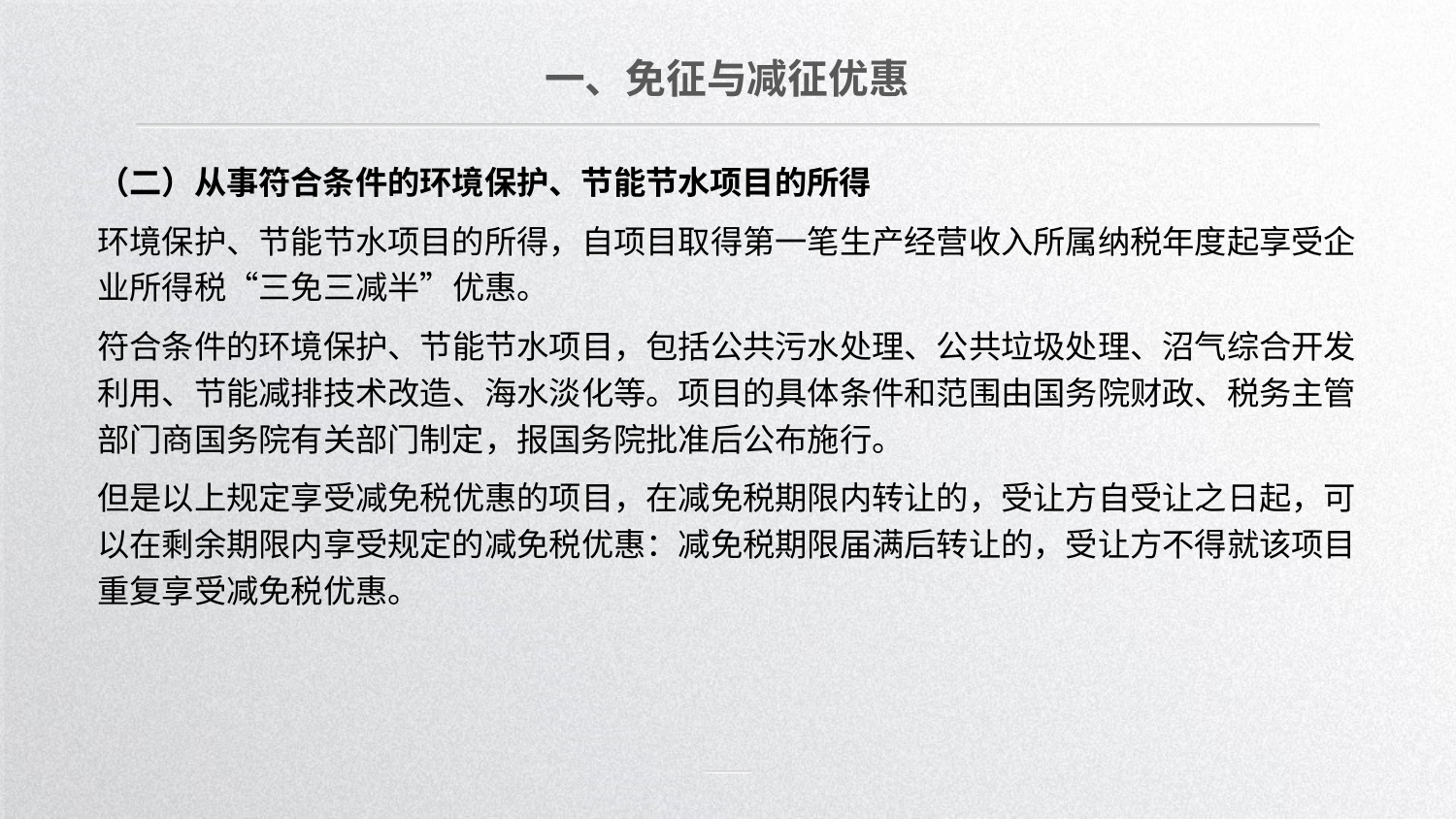

一、免征与减征优惠
（二）从事符合条件的环境保护、节能节水项目的所得
环境保护、节能节水项目的所得，自项目取得第一笔生产经营收入所属纳税年度起享受企业所得税“三免三减半”优惠。
符合条件的环境保护、节能节水项目，包括公共污水处理、公共垃圾处理、沼气综合开发利用、节能减排技术改造、海水淡化等。项目的具体条件和范围由国务院财政、税务主管部门商国务院有关部门制定，报国务院批准后公布施行。
但是以上规定享受减免税优惠的项目，在减免税期限内转让的，受让方自受让之日起，可以在剩余期限内享受规定的减免税优惠：减免税期限届满后转让的，受让方不得就该项目重复享受减免税优惠。